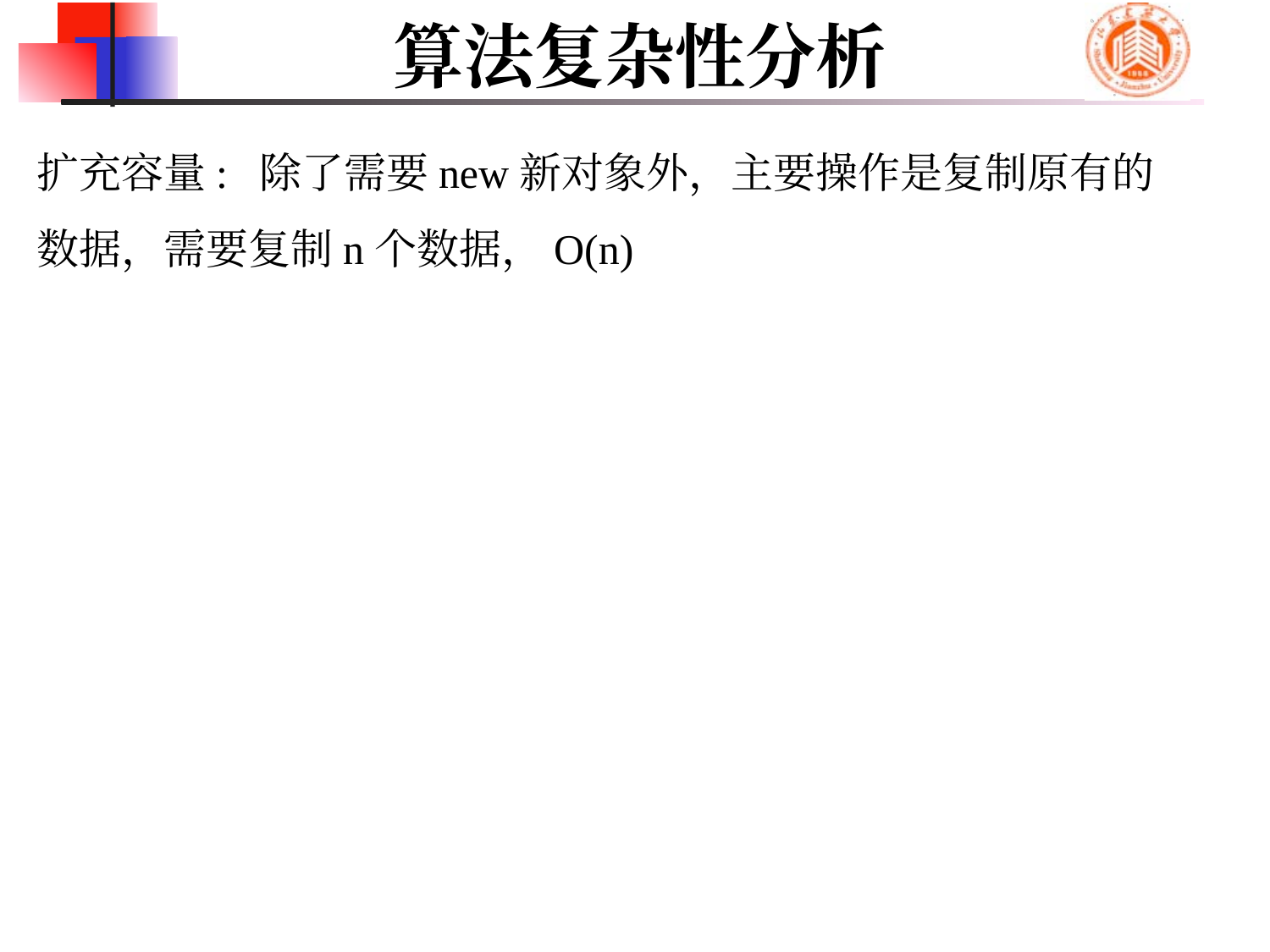

# 算法复杂性分析
扩充容量:  除了需要new新对象外，主要操作是复制原有的
数据，需要复制n个数据，O(n)